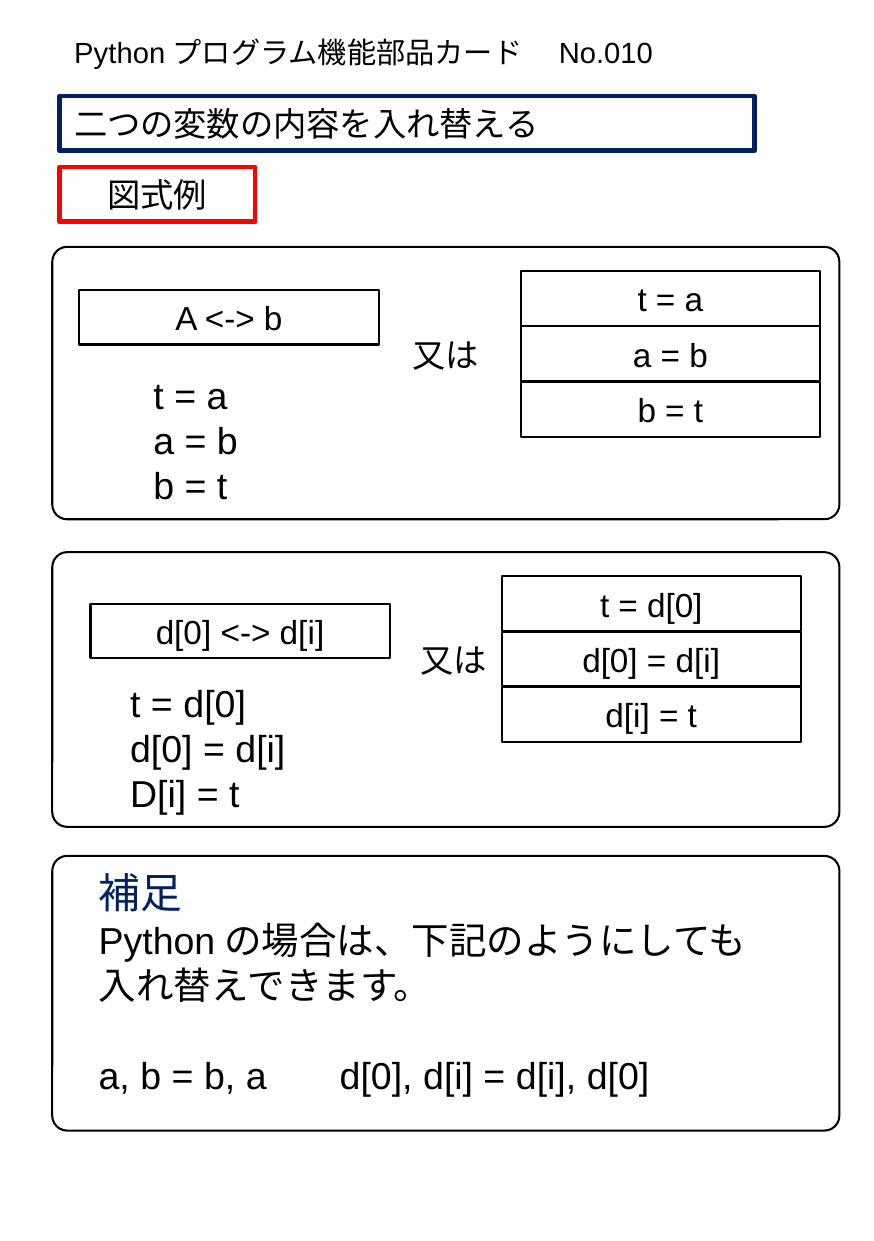

Pythonプログラム機能部品カード　No.010
二つの変数の内容を入れ替える
図式例

t = a
A <-> b
又は
a = b
t = a
a = b
b = t
b = t

t = d[0]
d[0] <-> d[i]
又は
d[0] = d[i]
t = d[0]
d[0] = d[i]
D[i] = t
d[i] = t

補足
Pythonの場合は、下記のようにしても
入れ替えできます。

a, b = b, a       d[0], d[i] = d[i], d[0]